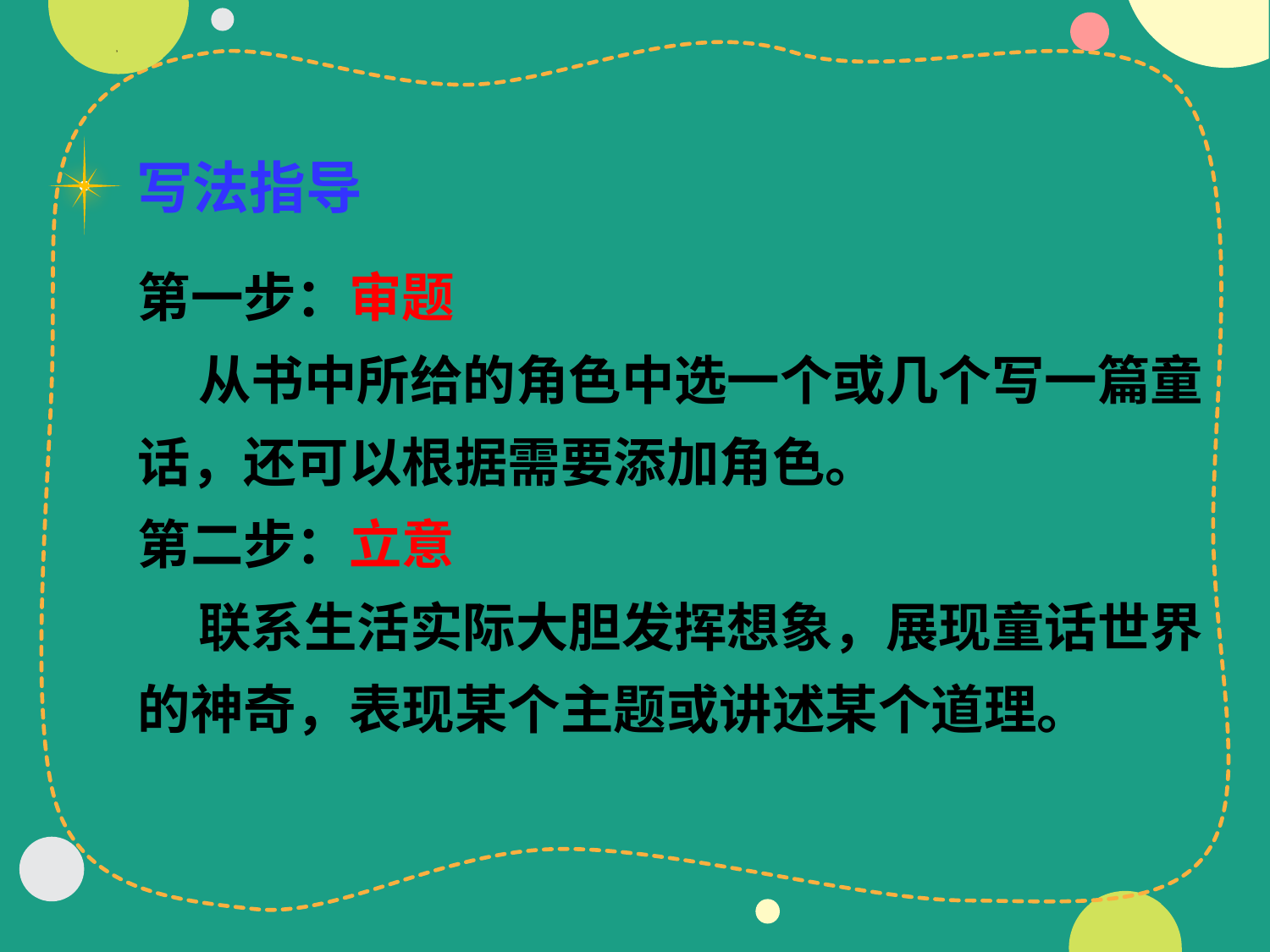

写法指导
第一步：审题
    从书中所给的角色中选一个或几个写一篇童话，还可以根据需要添加角色。
第二步：立意
    联系生活实际大胆发挥想象，展现童话世界的神奇，表现某个主题或讲述某个道理。